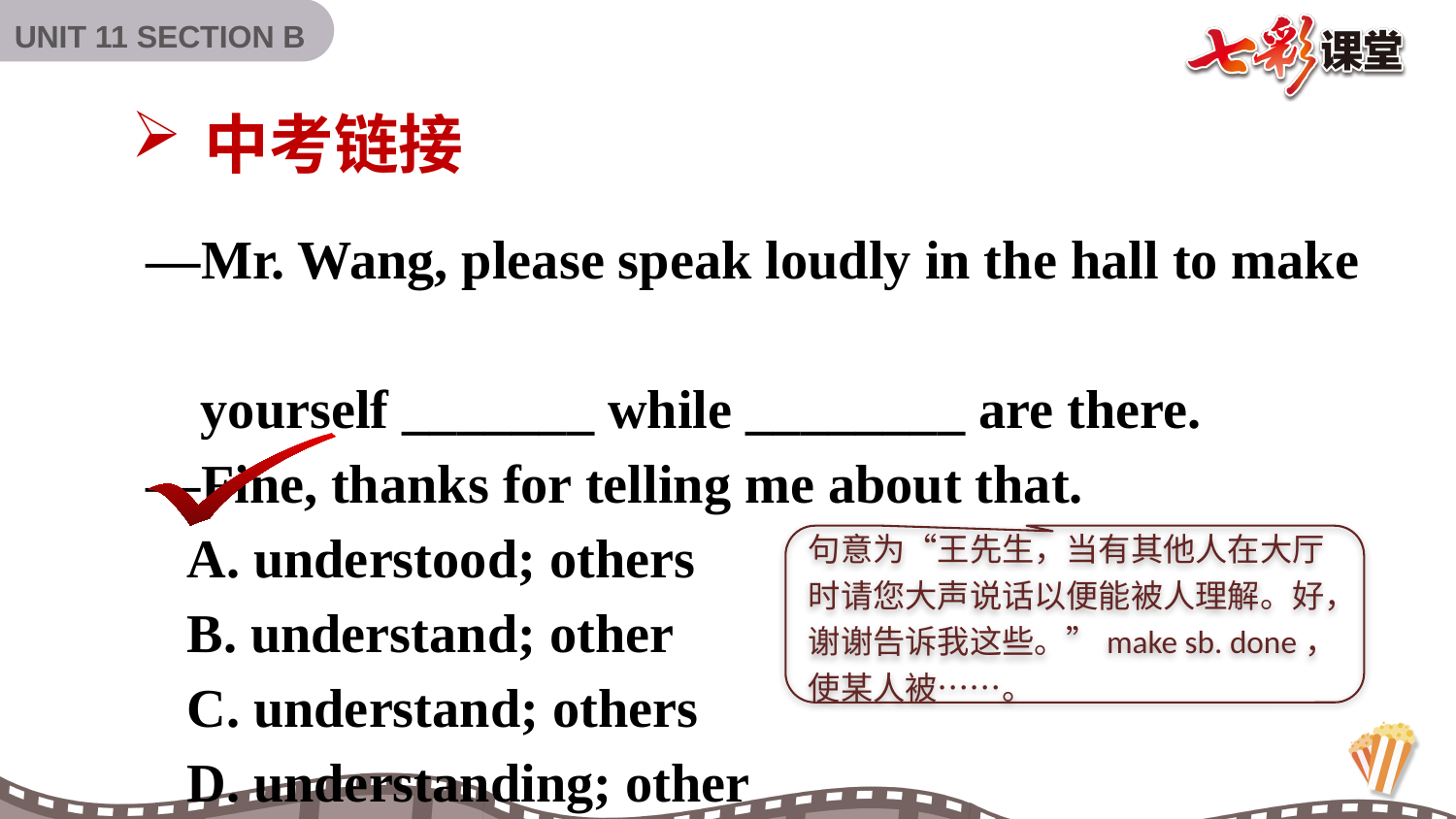

中考链接
—Mr. Wang, please speak loudly in the hall to make
    yourself _______ while ________ are there.
—Fine, thanks for telling me about that.
   A. understood; others
   B. understand; other
   C. understand; others
   D. understanding; other

句意为“王先生，当有其他人在大厅时请您大声说话以便能被人理解。好，谢谢告诉我这些。”make sb. done，使某人被……。